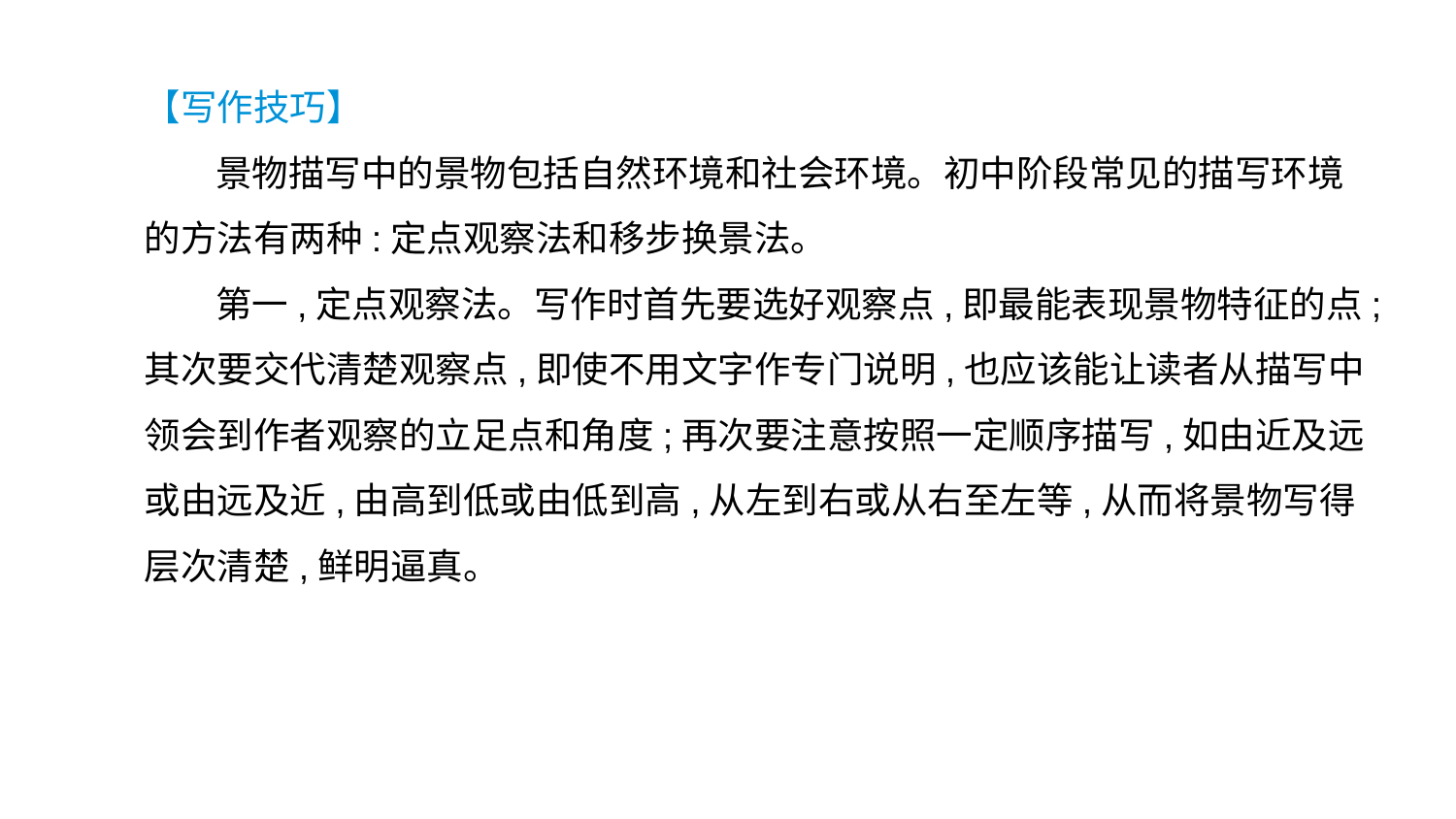

【写作技巧】
景物描写中的景物包括自然环境和社会环境。初中阶段常见的描写环境的方法有两种:定点观察法和移步换景法。
第一,定点观察法。写作时首先要选好观察点,即最能表现景物特征的点;其次要交代清楚观察点,即使不用文字作专门说明,也应该能让读者从描写中领会到作者观察的立足点和角度;再次要注意按照一定顺序描写,如由近及远或由远及近,由高到低或由低到高,从左到右或从右至左等,从而将景物写得层次清楚,鲜明逼真。